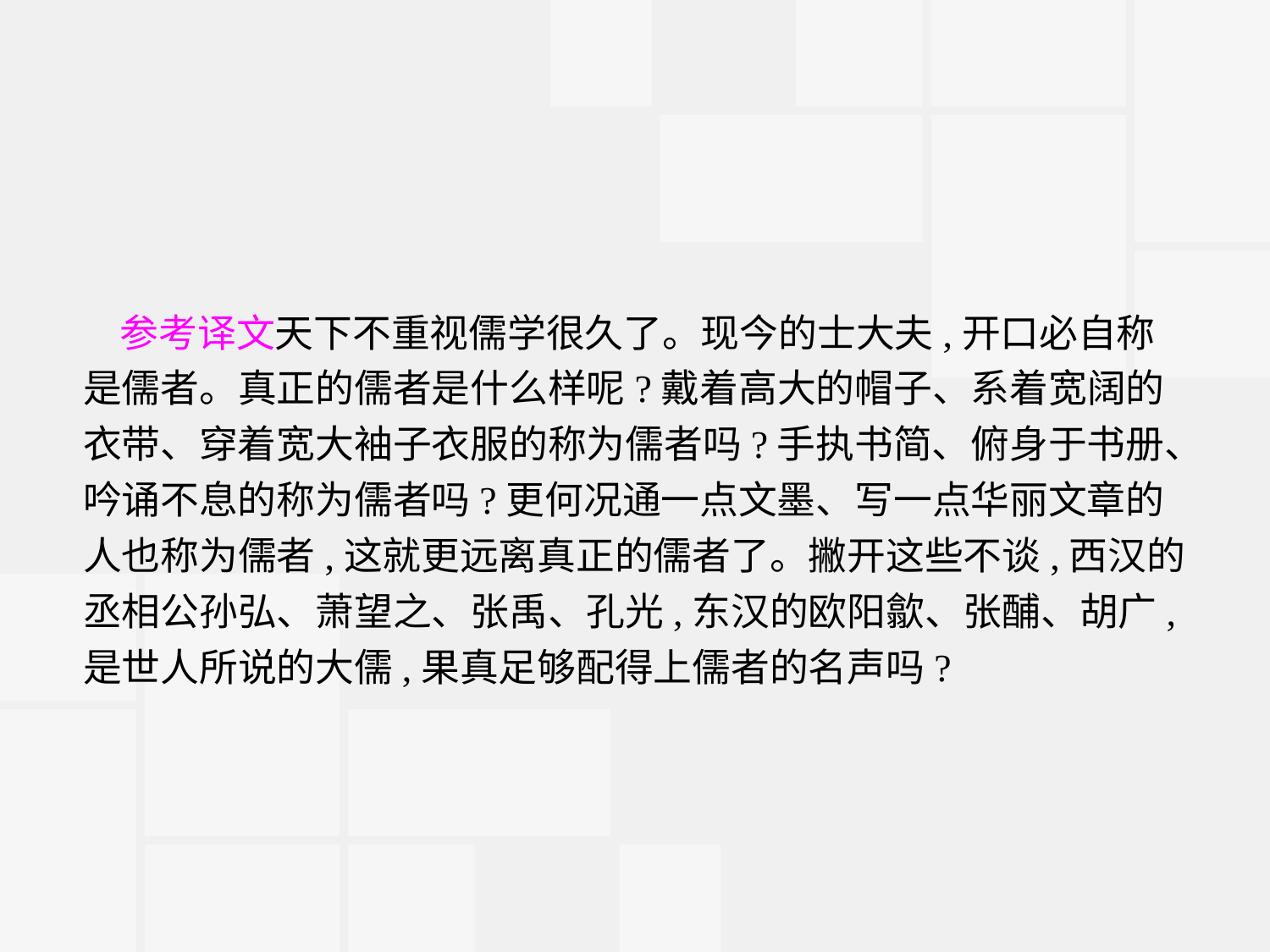

参考译文天下不重视儒学很久了。现今的士大夫,开口必自称是儒者。真正的儒者是什么样呢?戴着高大的帽子、系着宽阔的衣带、穿着宽大袖子衣服的称为儒者吗?手执书简、俯身于书册、吟诵不息的称为儒者吗?更何况通一点文墨、写一点华丽文章的人也称为儒者,这就更远离真正的儒者了。撇开这些不谈,西汉的丞相公孙弘、萧望之、张禹、孔光,东汉的欧阳歙、张酺、胡广,是世人所说的大儒,果真足够配得上儒者的名声吗?